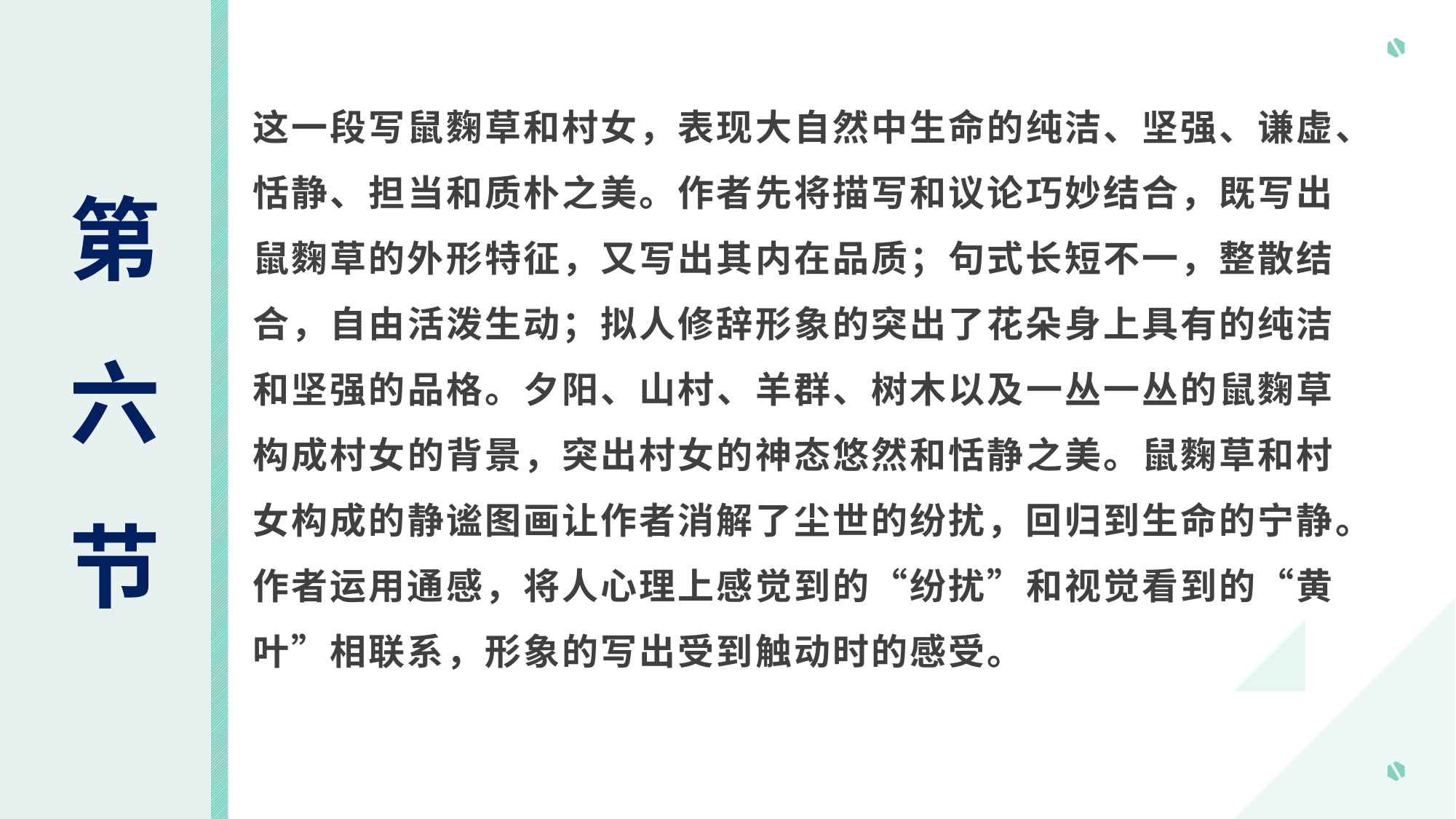

这一段写鼠麴草和村女，表现大自然中生命的纯洁、坚强、谦虚、恬静、担当和质朴之美。作者先将描写和议论巧妙结合，既写出鼠麴草的外形特征，又写出其内在品质；句式长短不一，整散结合，自由活泼生动；拟人修辞形象的突出了花朵身上具有的纯洁和坚强的品格。夕阳、山村、羊群、树木以及一丛一丛的鼠麴草构成村女的背景，突出村女的神态悠然和恬静之美。鼠麴草和村女构成的静谧图画让作者消解了尘世的纷扰，回归到生命的宁静。作者运用通感，将人心理上感觉到的“纷扰”和视觉看到的“黄叶”相联系，形象的写出受到触动时的感受。
第六节